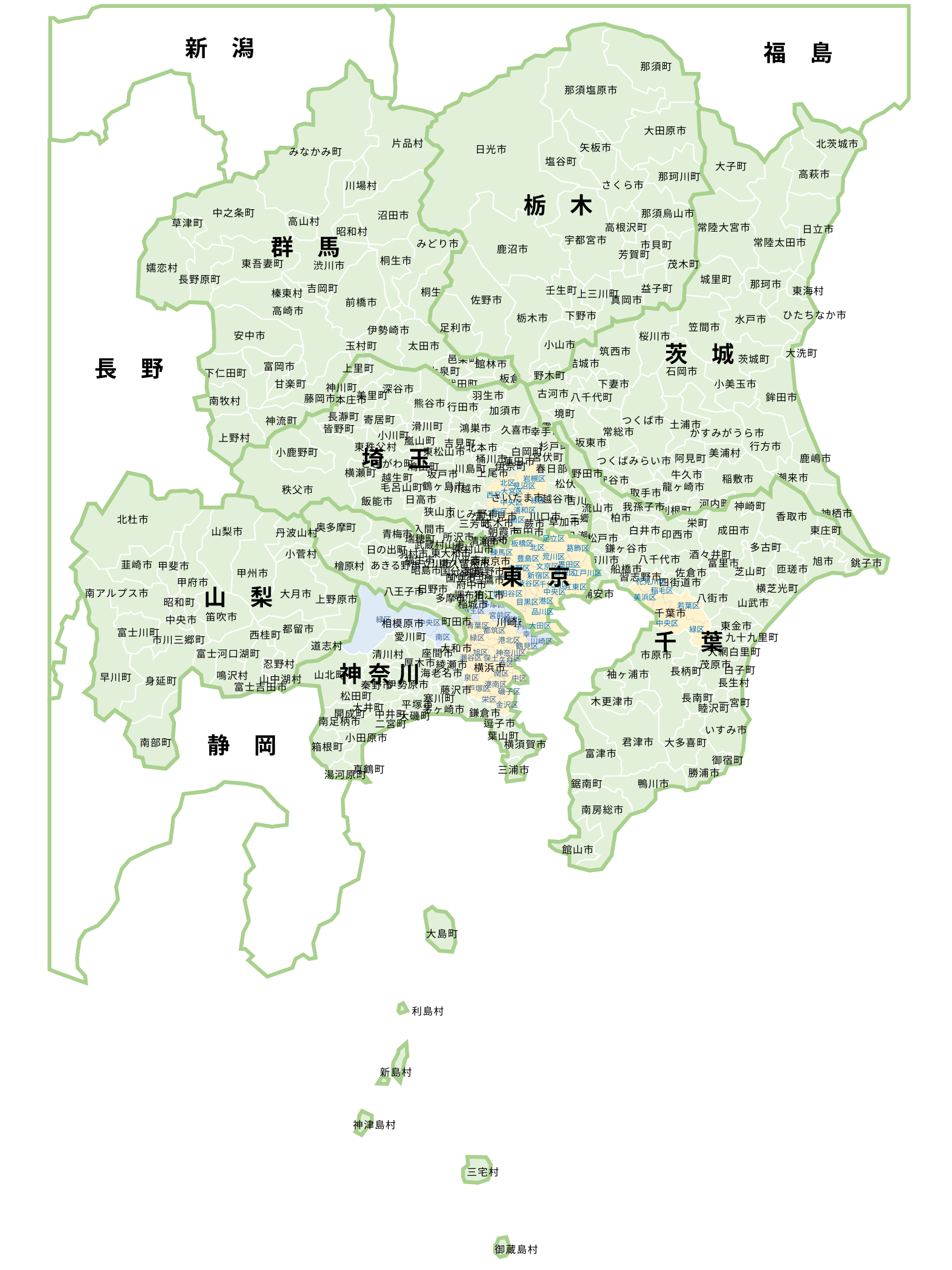

那須町
那須塩原市
大田原市
矢板市
日光市
塩谷町
那珂川町
さくら市
栃　木
那須烏山市
高根沢町
宇都宮市
市貝町
鹿沼市
芳賀町
茂木町
益子町
壬生町
上三川町
真岡市
佐野市
下野市
栃木市
足利市
小山市
野木町
新　潟
福　島
長　野
静　岡

片品村
みなかみ町
川場村
中之条町
沼田市
高山村
草津町
昭和村
群　馬
みどり市
桐生市
東吾妻町
渋川市
嬬恋村
長野原町
吉岡町
桐生市
榛東村
前橋市
高崎市
伊勢崎市
安中市
太田市
玉村町
邑楽町
館林市
富岡市
大泉町
下仁田町
板倉町
千代田町
甘楽町
明和町
藤岡市
南牧村
神流町
上野村

北茨城市
大子町
高萩市
常陸大宮市
日立市
常陸太田市
城里町
那珂市
東海村
ひたちなか市
水戸市
笠間市
桜川市
茨　城
筑西市
大洗町
茨城町
結城市

上里町
神川町
深谷市
美里町
羽生市
本庄市
熊谷市
行田市
加須市
長瀞町
寄居町
滑川町
鴻巣市
皆野町
久喜市
幸手市
小川町
嵐山町
吉見町
杉戸町
東秩父村
北本市
白岡町
東松山市
小鹿野町
宮伏町
桶川市
蓮田市
ときがわ町
伊奈町
鳩山町
川島町
春日部市

横瀬町
上尾市
坂戸市
越生町
岩槻区
北区
見沼区
大宮区
西区
緑区
中央区
浦和区
桜区
南区
松伏町
鶴ヶ島市
毛呂山町
川越市
秩父市
さいたま市
越谷市
日高市
吉川市
飯能市
狭山市
ふじみ野市
富士見市
川口市
三郷市
草加市
志木市
蕨市
三芳町
入間市
朝霞市
戸田市
八潮市
所沢市
新座市
和光市
埼　玉
石岡市
小美玉市
下妻市
古河市
八千代町
鉾田市
境町
つくば市
土浦市
五霞町
常総市

野田市
神崎町
我孫子市
流山市
香取市
柏市
栄町
白井市
成田市
東庄町
印西市
松戸市
多古町
鎌ヶ谷市
酒々井町
八千代市
市川市
旭市
銚子市
富里市
船橋市
匝瑳市
芝山町
佐倉市
習志野市
四街道市
花見川区
稲毛区
美浜区
若葉区
中央区
緑区
横芝光町
浦安市
八街市
山武市
千葉市
東金市
九十九里町
大網白里町
市原市
茂原市
白子町
長柄町
袖ヶ浦市
長生村
長南町
木更津市
一宮町
睦沢町
いすみ市
君津市
大多喜町
富津市
御宿町
勝浦市
鴨川市
鋸南町
南房総市
館山市
千　葉
かすみがうら市
坂東市
行方市
美浦村
鹿嶋市
阿見町
つくばみらい市
牛久市
潮来市
稲敷市
守谷市

北杜市
山梨市
丹波山村
小菅村
韮崎市
甲斐市
甲州市
甲府市
山　梨
南アルプス市
大月市
上野原市
昭和町
笛吹市
中央市
都留市
富士川町
西桂町
市川三郷町
道志村
富士河口湖町
忍野村
鳴沢村
早川町
山中湖村
身延町
富士吉田市
南部町
龍ヶ崎市
取手市
河内町

奥多摩町
青梅市
瑞穂町
足立区
清瀬市
板橋区
武蔵村山市
東村山市
北区
日の出町
葛飾区
東大和市
練馬区
羽村市
荒川区
福生市
小平市
豊島区
西東京市
立川市
東久留米市
あきる野市
檜原村
墨田区
文京区
中野区
昭島市
武蔵野市
国分寺市
台東区
江戸川区
小金井市
新宿区
国立市
杉並区
三鷹市
府中市
渋谷区
千代田区
江東区
日野市
八王子市
中央区
調布市
狛江市
世田谷区
多摩市
港区
目黒区
稲城市
品川区
町田市
大田区
東　京
利根町
神栖市

多摩区
麻生区
宮前区
緑区
高津区
川崎市
相模原市
中央区
青葉区
中原区
都筑区
幸区
愛川町
南区
緑区
港北区
川崎区
鶴見区
大和市
座間市
旭区
清川村
神奈川区
瀬谷区
保土ヶ谷区
厚木市
綾瀬市
西区
横浜市
海老名市
南区
山北町
泉区
中区
伊勢原市
秦野市
港南区
戸塚区
藤沢市
磯子区
松田町
寒川町
栄区
平塚市
金沢区
大井町
茅ヶ崎市
鎌倉市
開成町
中井町
大磯町
南足柄市
逗子市
二宮町
葉山町
小田原市
横須賀市
箱根町
真鶴町
三浦市
湯河原町
神 奈 川

大島町
利島村
新島村
神津島村
三宅村
御蔵島村